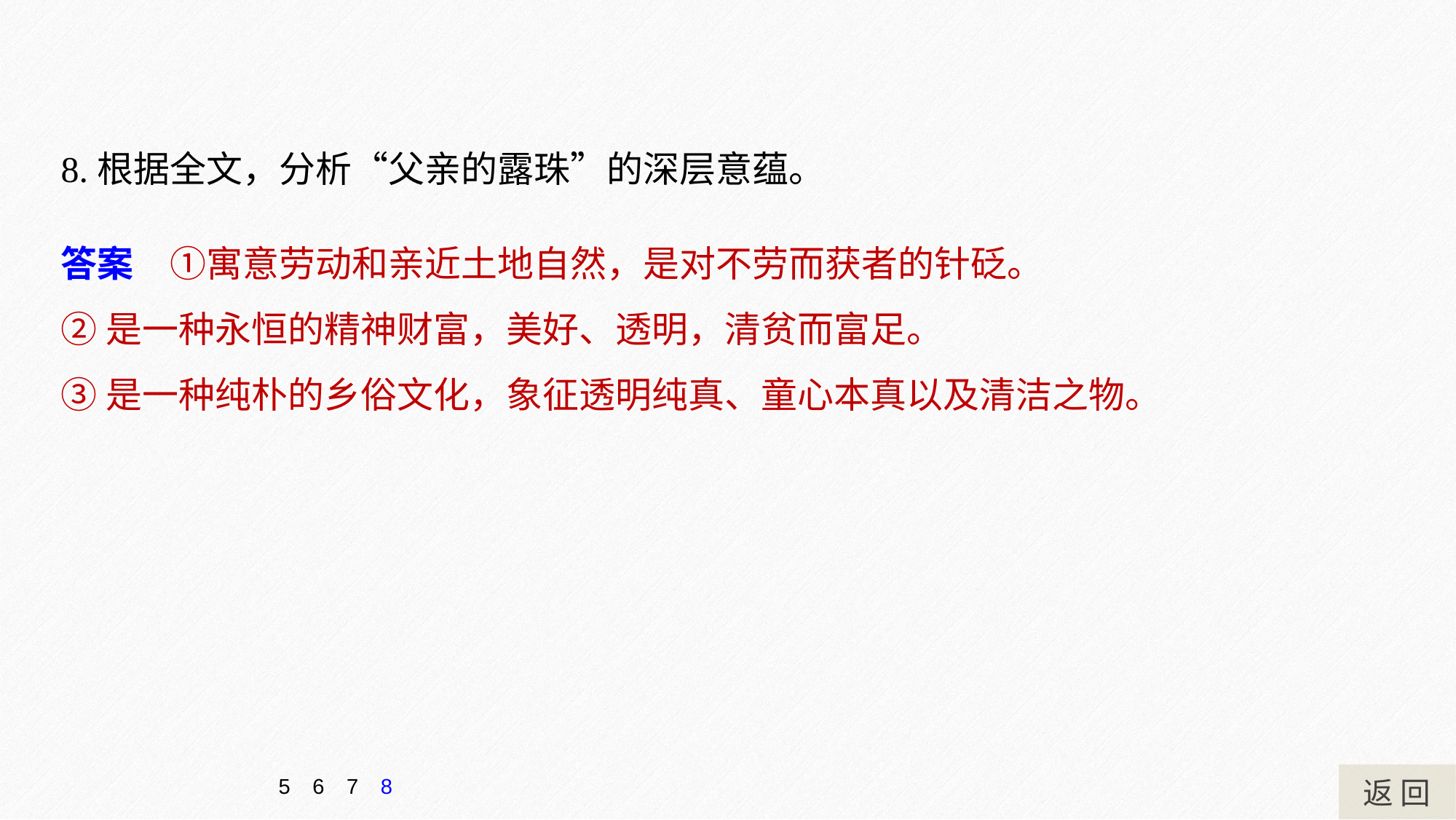

8.根据全文，分析“父亲的露珠”的深层意蕴。
答案　①寓意劳动和亲近土地自然，是对不劳而获者的针砭。
②是一种永恒的精神财富，美好、透明，清贫而富足。
③是一种纯朴的乡俗文化，象征透明纯真、童心本真以及清洁之物。
返 回
5
6
7
8